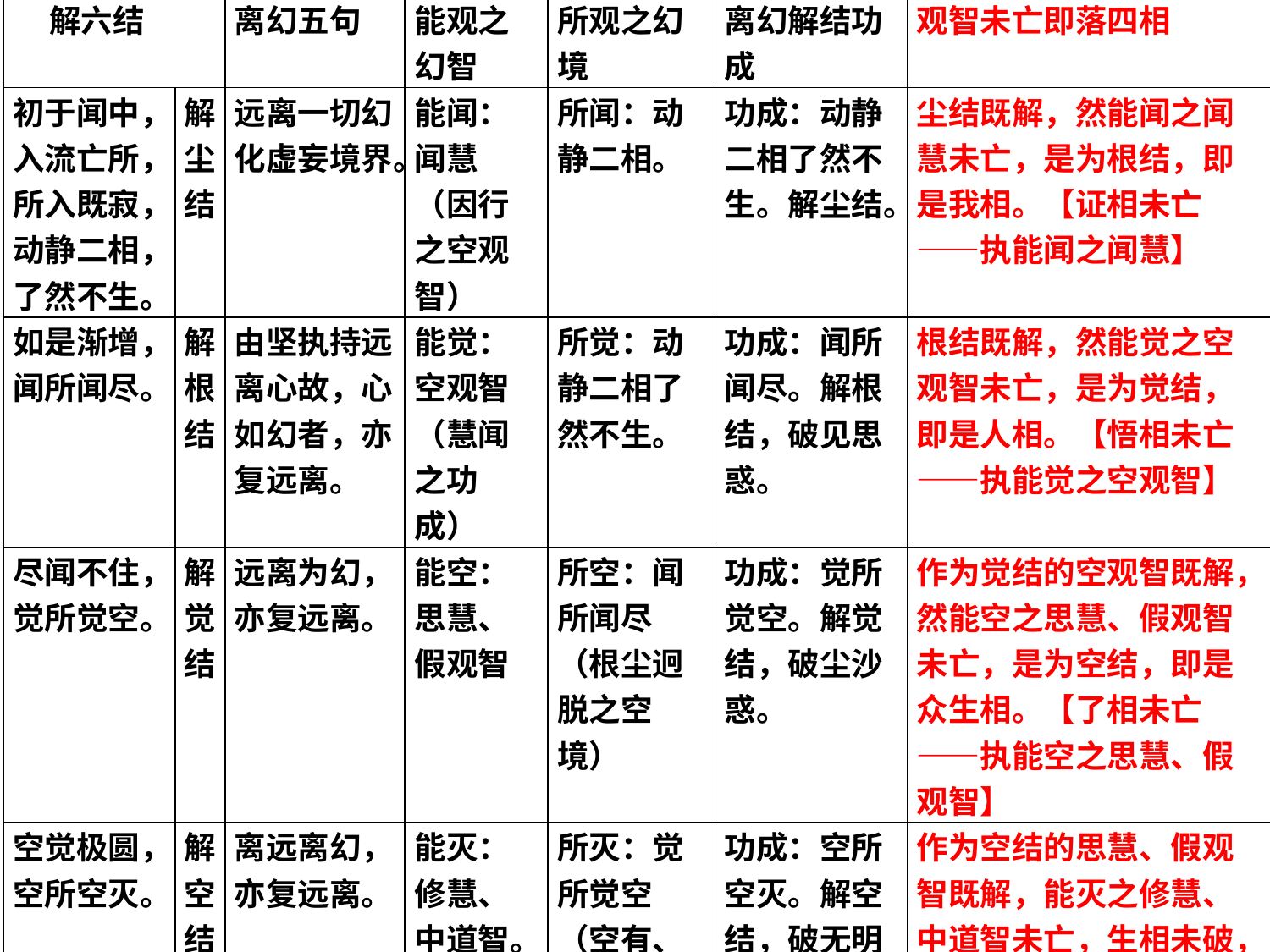

| 解六结 |  | 离幻五句 | 能观之幻智 | 所观之幻境 | 离幻解结功成 | 观智未亡即落四相 |
| --- | --- | --- | --- | --- | --- | --- |
| 初于闻中，入流亡所，所入既寂，动静二相，了然不生。 | 解尘结 | 远离一切幻化虚妄境界。 | 能闻：闻慧（因行之空观智） | 所闻：动静二相。 | 功成：动静二相了然不生。解尘结。 | 尘结既解，然能闻之闻慧未亡，是为根结，即是我相。【证相未亡——执能闻之闻慧】 |
| 如是渐增，闻所闻尽。 | 解根结 | 由坚执持远离心故，心如幻者，亦复远离。 | 能觉：空观智（慧闻之功成） | 所觉：动静二相了然不生。 | 功成：闻所闻尽。解根结，破见思惑。 | 根结既解，然能觉之空观智未亡，是为觉结，即是人相。【悟相未亡——执能觉之空观智】 |
| 尽闻不住，觉所觉空。 | 解觉结 | 远离为幻，亦复远离。 | 能空：思慧、假观智 | 所空：闻所闻尽（根尘迥脱之空境） | 功成：觉所觉空。解觉结，破尘沙惑。 | 作为觉结的空观智既解，然能空之思慧、假观智未亡，是为空结，即是众生相。【了相未亡——执能空之思慧、假观智】 |
| 空觉极圆，空所空灭。 | 解空结 | 离远离幻，亦复远离。 | 能灭：修慧、中道智。 | 所灭：觉所觉空（空有、凡圣二边未泯） | 功成：空所空灭。解空结，破无明惑。 | 作为空结的思慧、假观智既解，能灭之修慧、中道智未亡，生相未破，是为灭结现，即是寿者相。【觉相未亡——执能灭之修慧、中道智】 |
| 生灭既灭，寂灭现前。 | 解灭结 | 得无所离，即除诸幻。 | 泯三观之相，解灭结，能所双亡，智境双泯，归于寂灭一心。 |  |  |  |